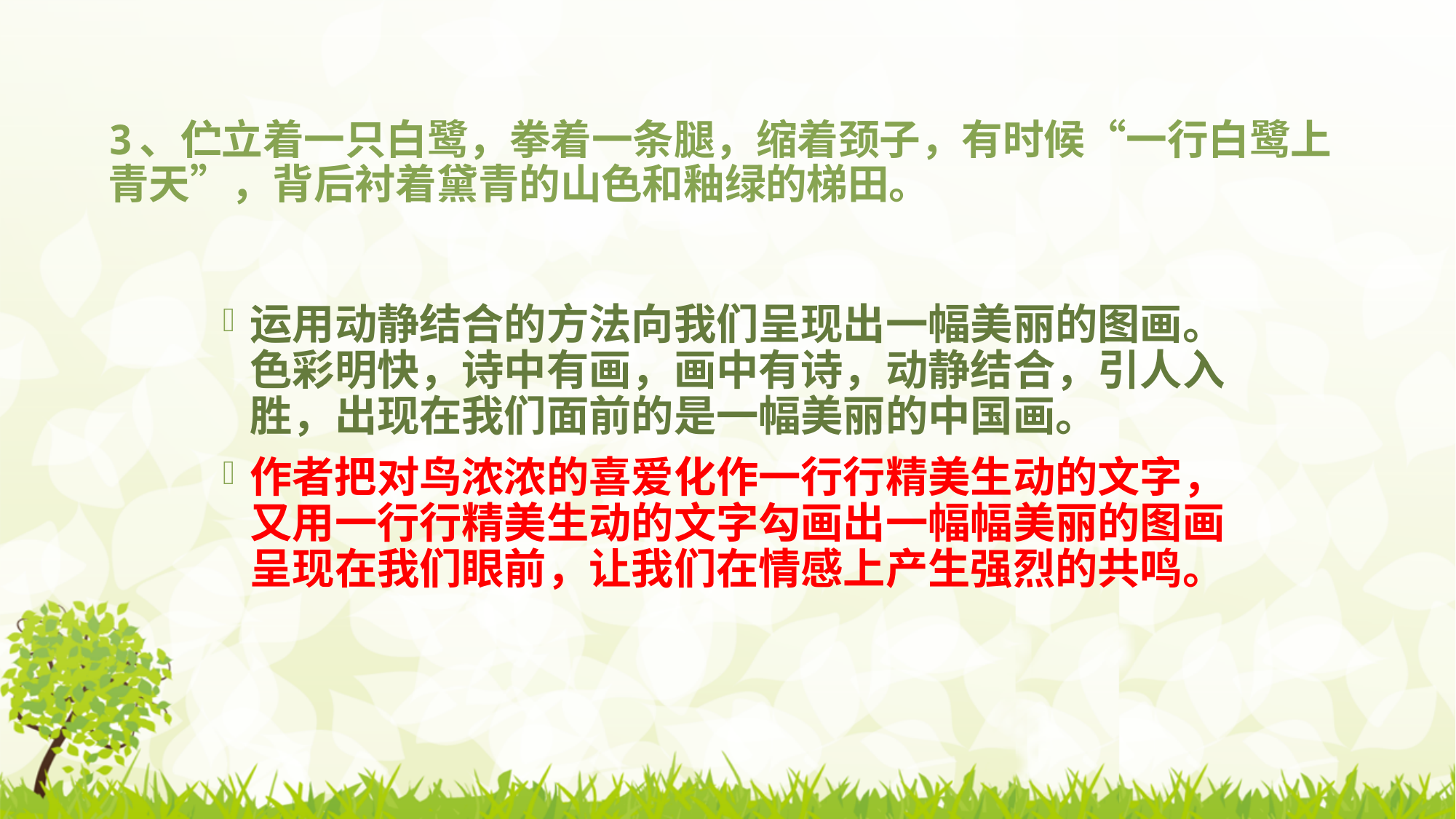

# 3、伫立着一只白鹭，拳着一条腿，缩着颈子，有时候“一行白鹭上青天”，背后衬着黛青的山色和釉绿的梯田。
运用动静结合的方法向我们呈现出一幅美丽的图画。色彩明快，诗中有画，画中有诗，动静结合，引人入胜，出现在我们面前的是一幅美丽的中国画。
作者把对鸟浓浓的喜爱化作一行行精美生动的文字，又用一行行精美生动的文字勾画出一幅幅美丽的图画呈现在我们眼前，让我们在情感上产生强烈的共鸣。